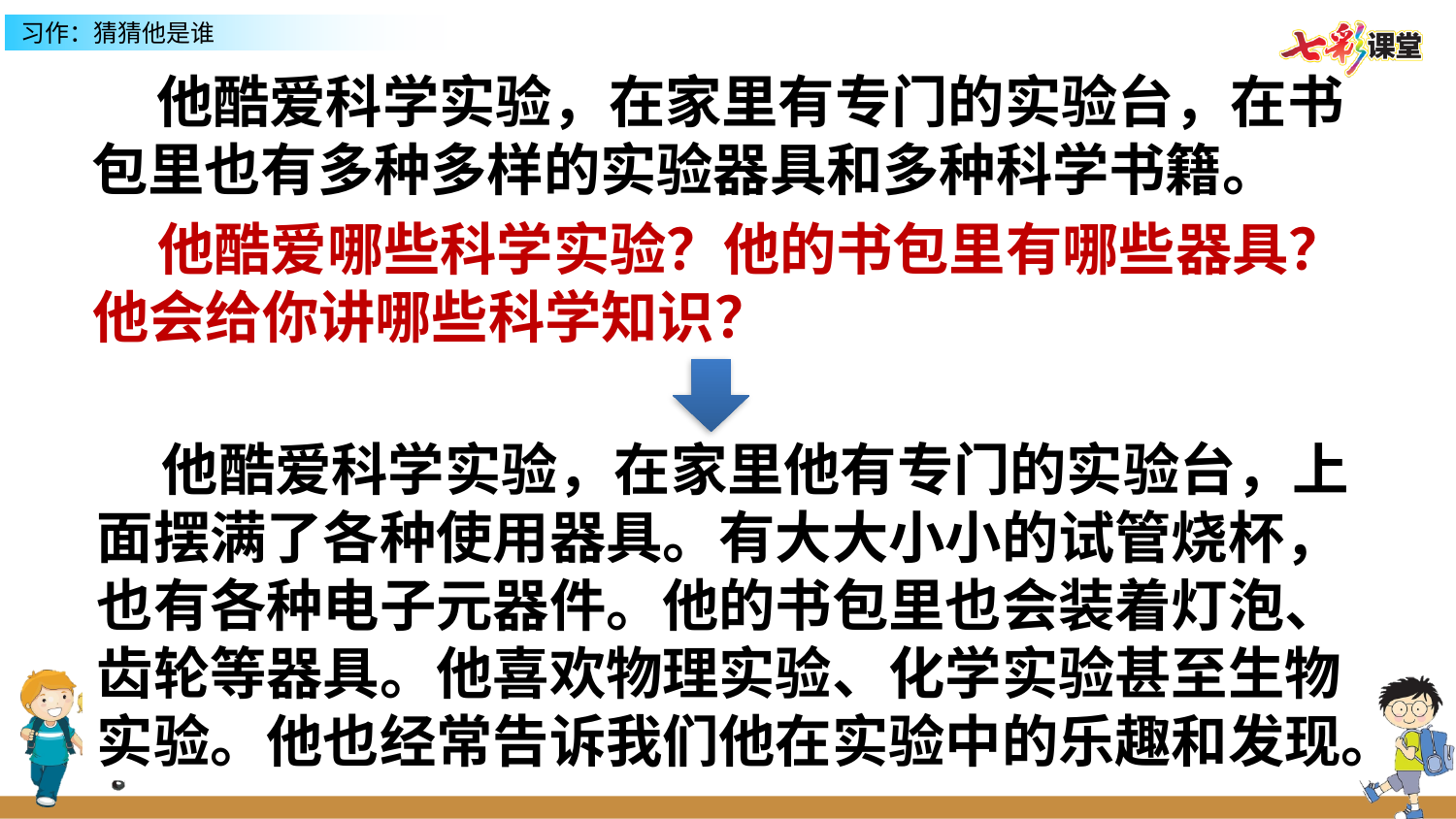

他酷爱科学实验，在家里有专门的实验台，在书包里也有多种多样的实验器具和多种科学书籍。
    他酷爱哪些科学实验？他的书包里有哪些器具？他会给你讲哪些科学知识？

    他酷爱科学实验，在家里他有专门的实验台，上面摆满了各种使用器具。有大大小小的试管烧杯，也有各种电子元器件。他的书包里也会装着灯泡、齿轮等器具。他喜欢物理实验、化学实验甚至生物实验。他也经常告诉我们他在实验中的乐趣和发现。